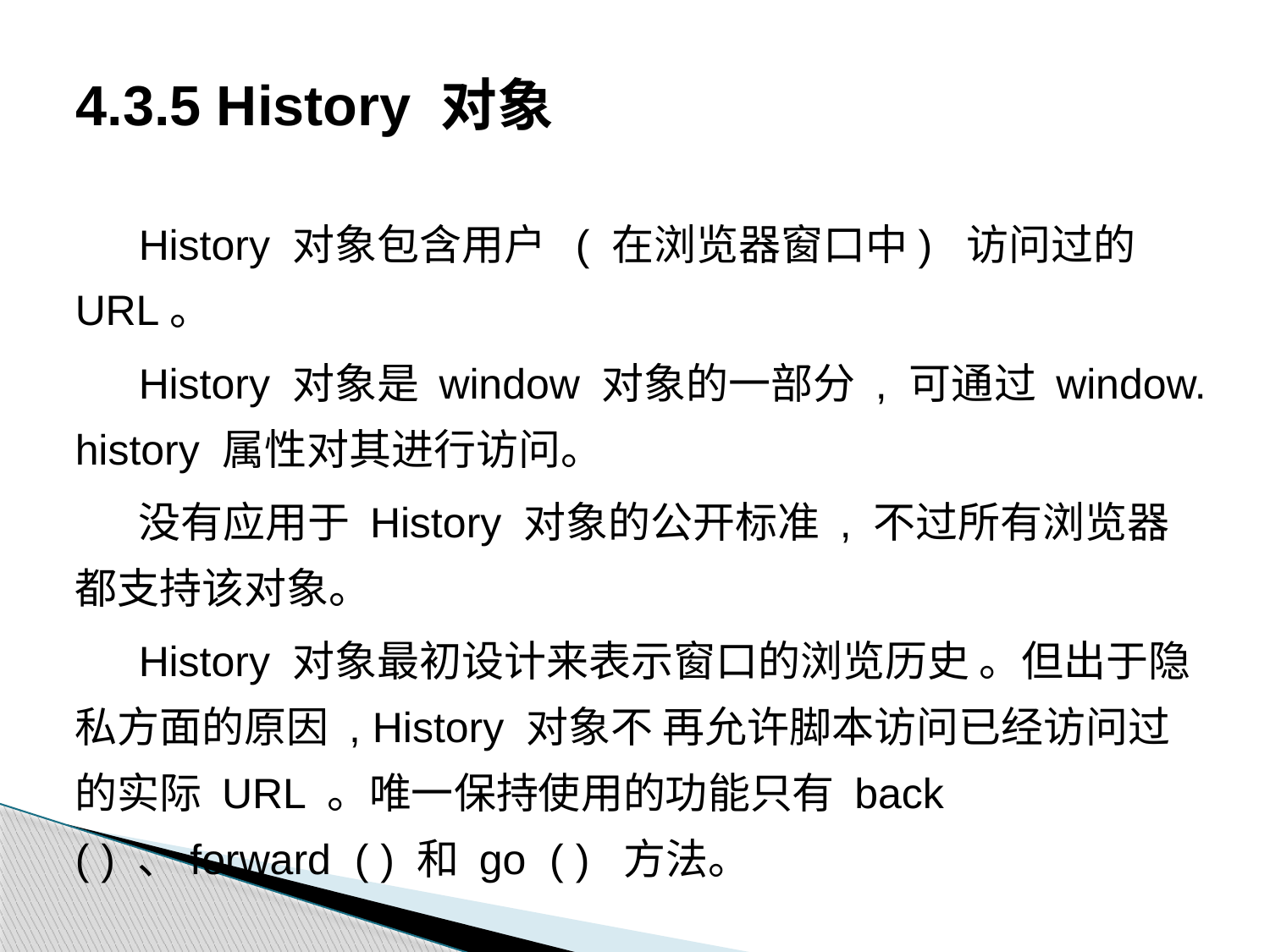

# 4.3.5 History 对象
History 对象包含用户  ( 在浏览器窗口中)  访问过的 URL。
History 对象是 window 对象的一部分 , 可通过 window. history 属性对其进行访问。
没有应用于 History 对象的公开标准 , 不过所有浏览器都支持该对象。
History 对象最初设计来表示窗口的浏览历史 。但出于隐私方面的原因 , History 对象不 再允许脚本访问已经访问过的实际 URL 。唯一保持使用的功能只有 back  ( ) 、forward  ( ) 和 go  ( )  方法。